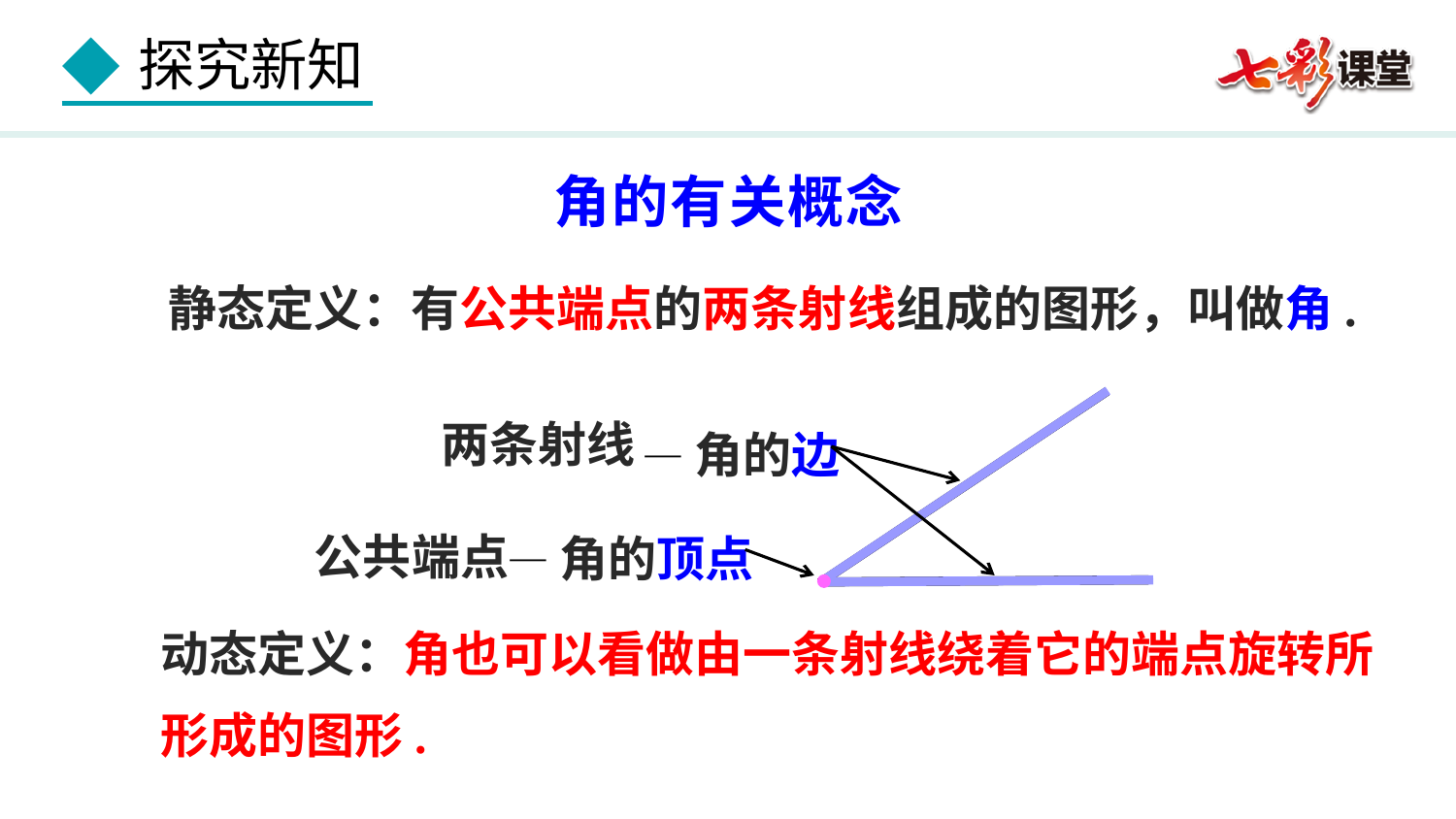

角的有关概念
静态定义：有公共端点的两条射线组成的图形，叫做角.
—角的边
两条射线
公共端点
—角的顶点

动态定义：角也可以看做由一条射线绕着它的端点旋转所形成的图形.